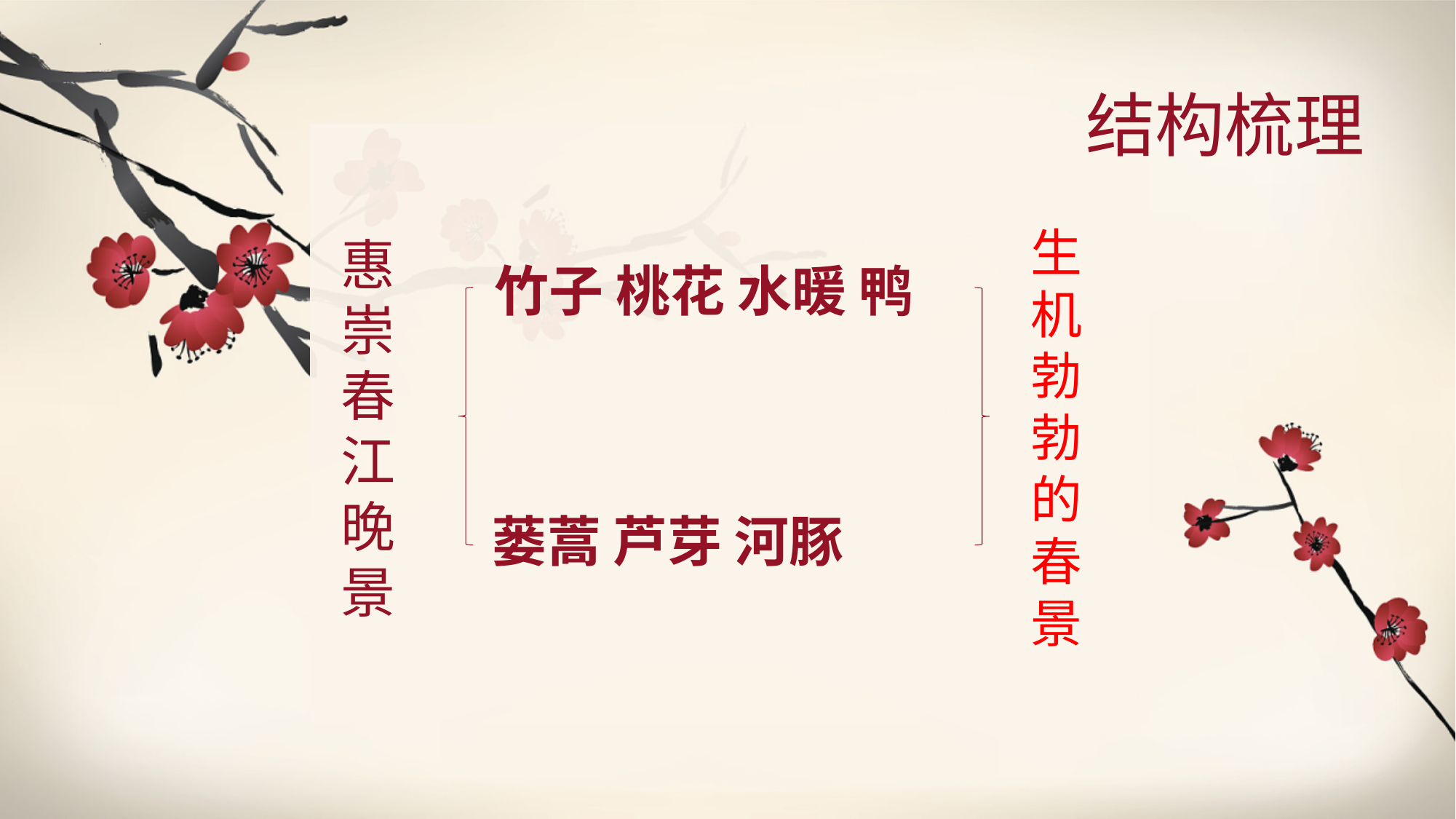

结构梳理

生机勃勃的春景
惠崇春江晚景
 竹子 桃花 水暖 鸭

蒌蒿 芦芽 河豚